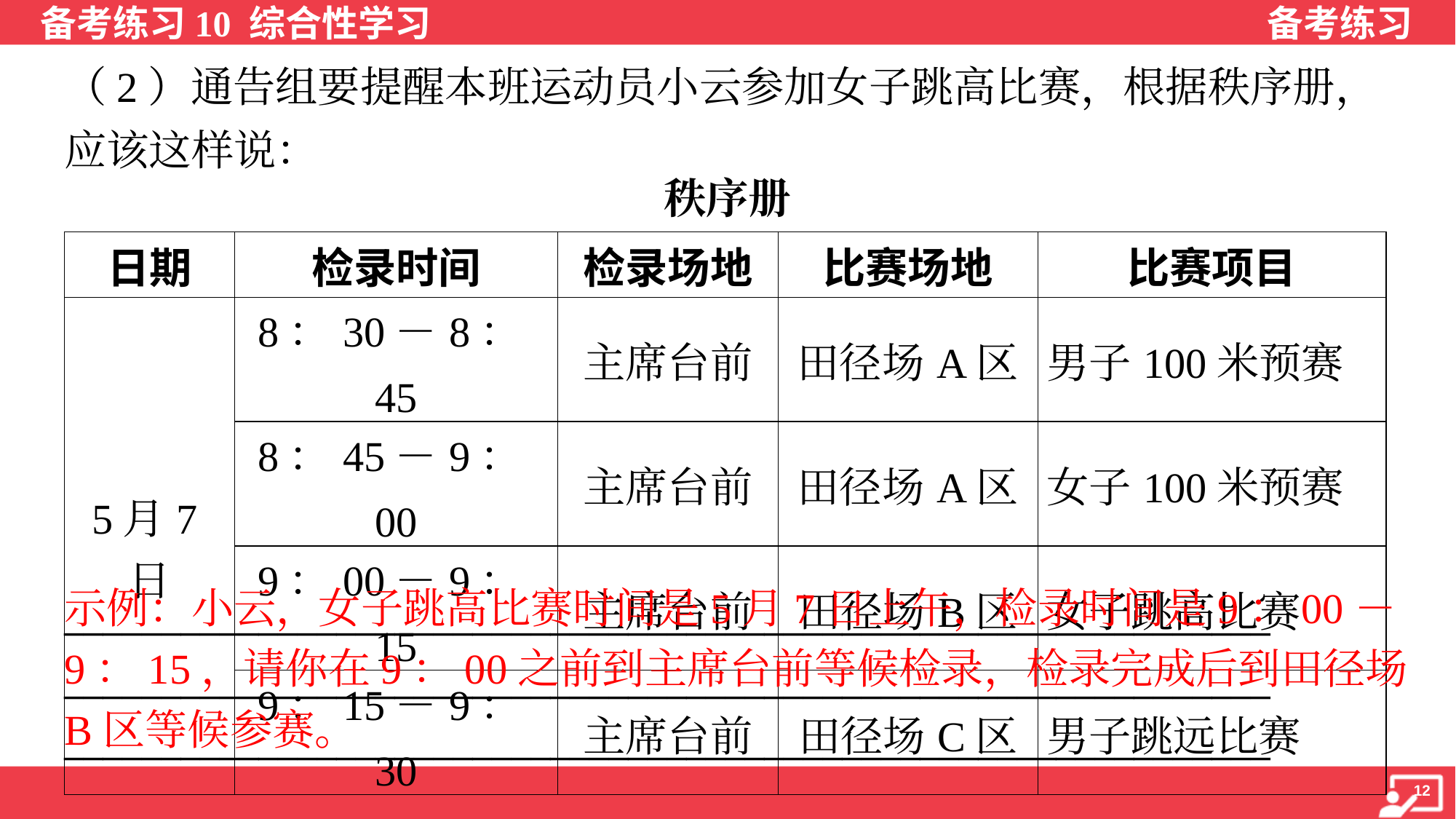

（2）通告组要提醒本班运动员小云参加女子跳高比赛，根据秩序册，
应该这样说：
秩序册
| 日期 | 检录时间 | 检录场地 | 比赛场地 | 比赛项目 |
| --- | --- | --- | --- | --- |
| 5月7日 | 8：30－8：45 | 主席台前 | 田径场A区 | 男子100米预赛 |
|  | 8：45－9：00 | 主席台前 | 田径场A区 | 女子100米预赛 |
|  | 9：00－9：15 | 主席台前 | 田径场B区 | 女子跳高比赛 |
|  | 9：15－9：30 | 主席台前 | 田径场C区 | 男子跳远比赛 |
示例：小云，女子跳高比赛时间是5月7日上午，检录时间是9：00－
9：15，请你在9：00之前到主席台前等候检录，检录完成后到田径场
B区等候参赛。
______________________________________________________________
______________________________________________________________
______________________________________________________________